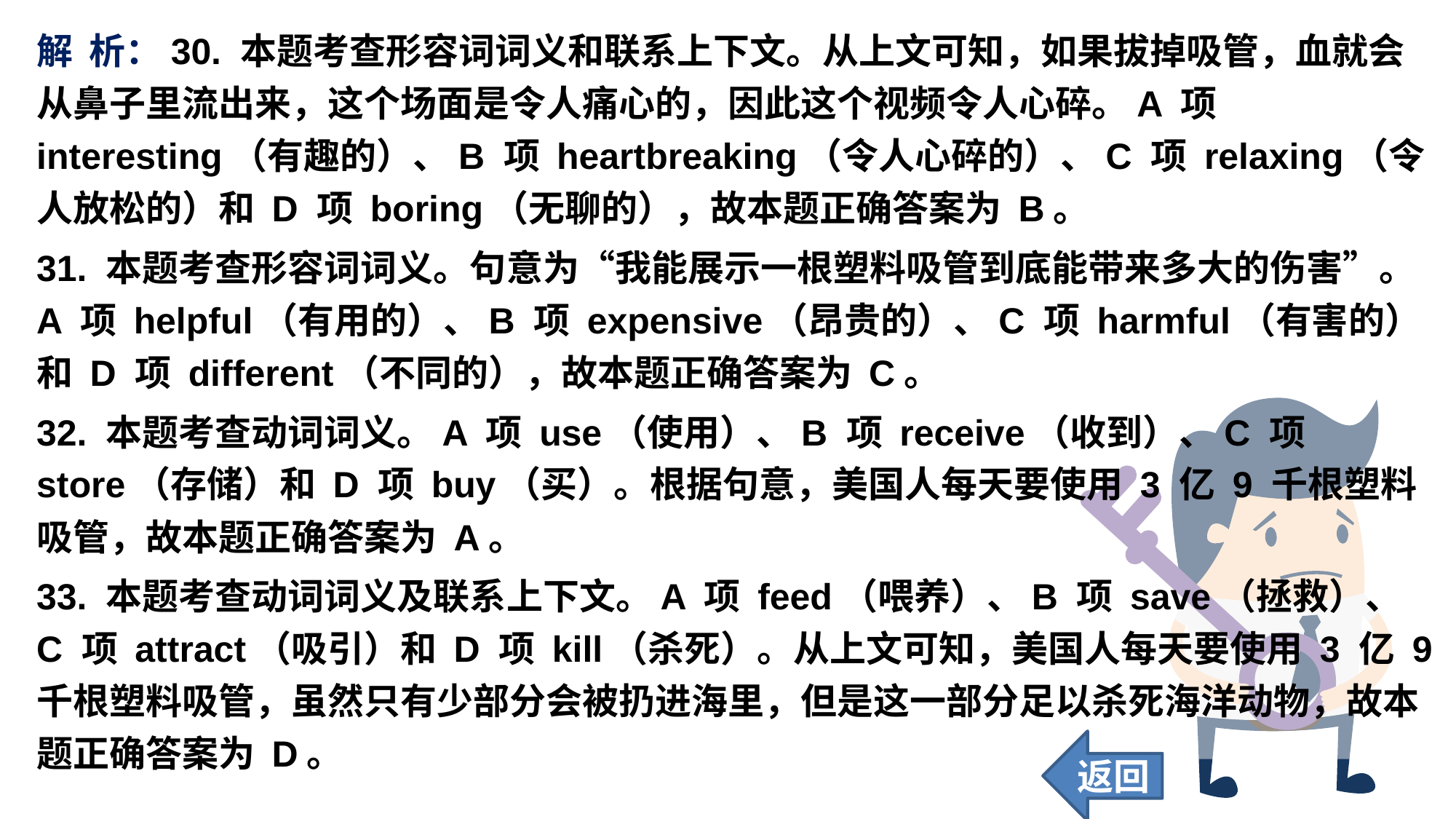

解  析：30. 本题考查形容词词义和联系上下文。从上文可知，如果拔掉吸管，血就会从鼻子里流出来，这个场面是令人痛心的，因此这个视频令人心碎。A 项 interesting（有趣的）、B 项 heartbreaking（令人心碎的）、C 项 relaxing（令人放松的）和 D 项 boring（无聊的），故本题正确答案为 B。
31. 本题考查形容词词义。句意为“我能展示一根塑料吸管到底能带来多大的伤害”。A 项 helpful（有用的）、B 项 expensive（昂贵的）、C 项 harmful（有害的）和 D 项 different（不同的），故本题正确答案为 C。
32. 本题考查动词词义。A 项 use（使用）、B 项 receive（收到）、C 项 store（存储）和 D 项 buy（买）。根据句意，美国人每天要使用 3 亿 9 千根塑料吸管，故本题正确答案为 A。
33. 本题考查动词词义及联系上下文。A 项 feed（喂养）、B 项 save（拯救）、C 项 attract（吸引）和 D 项 kill（杀死）。从上文可知，美国人每天要使用 3 亿 9 千根塑料吸管，虽然只有少部分会被扔进海里，但是这一部分足以杀死海洋动物，故本题正确答案为 D。

返回
112